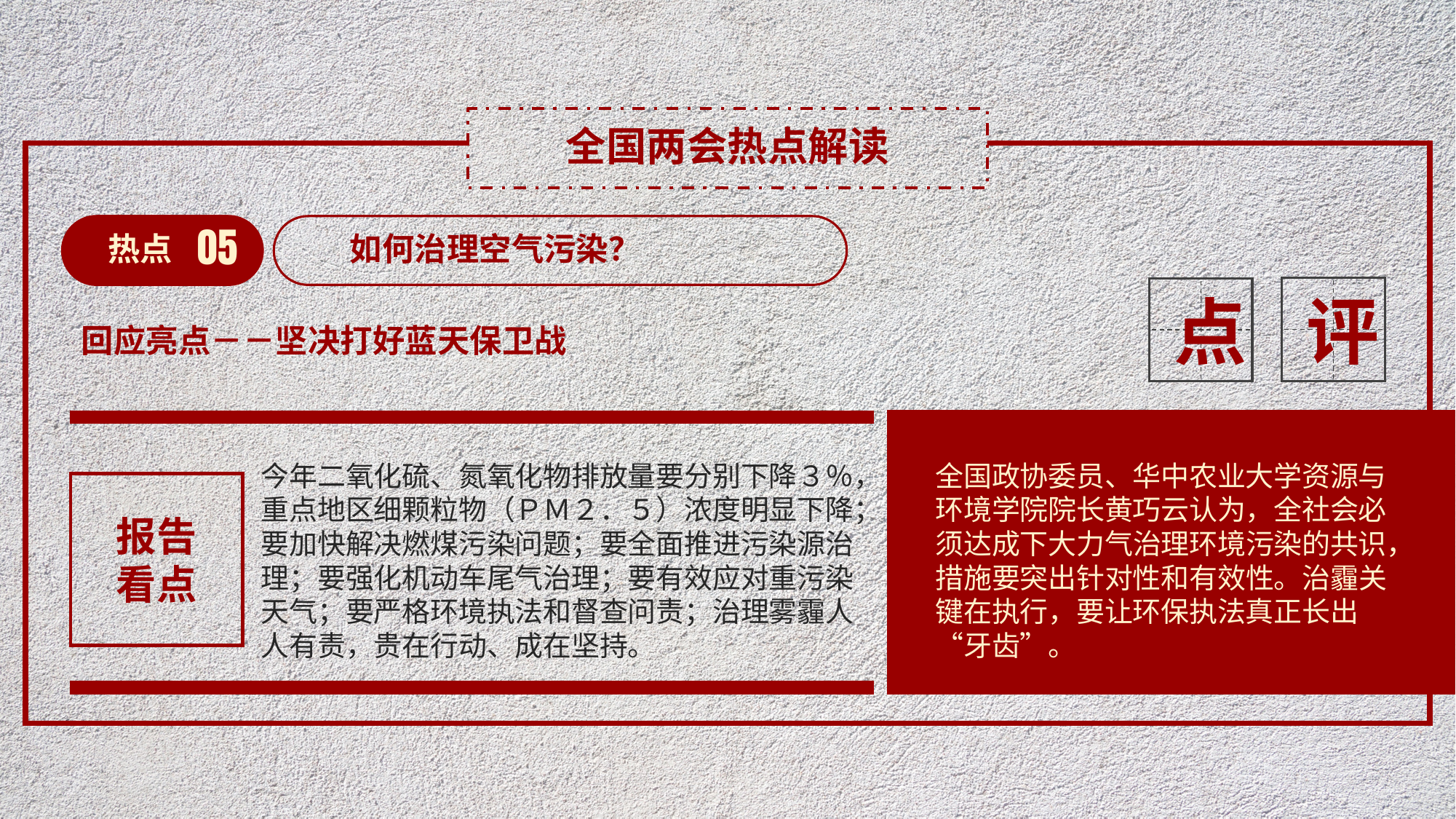

全国两会热点解读

05
热点

如何治理空气污染？

评

点
回应亮点－－坚决打好蓝天保卫战

全国政协委员、华中农业大学资源与环境学院院长黄巧云认为，全社会必须达成下大力气治理环境污染的共识，措施要突出针对性和有效性。治霾关键在执行，要让环保执法真正长出“牙齿”。
今年二氧化硫、氮氧化物排放量要分别下降３％，重点地区细颗粒物（ＰＭ２．５）浓度明显下降；要加快解决燃煤污染问题；要全面推进污染源治理；要强化机动车尾气治理；要有效应对重污染天气；要严格环境执法和督查问责；治理雾霾人人有责，贵在行动、成在坚持。
报告
看点